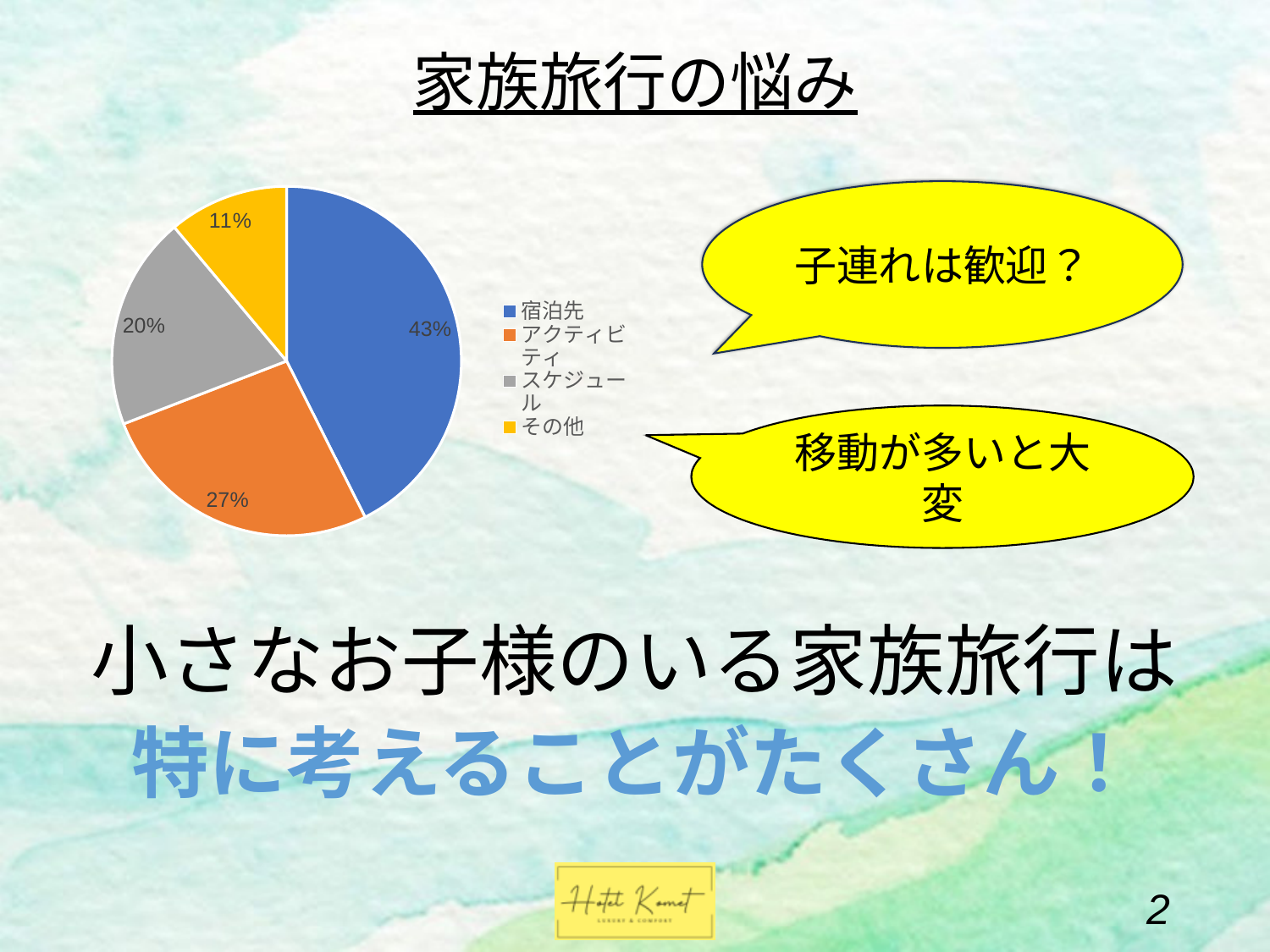

家族旅行の悩み

### Chart

| Category |  |
|---|---|
| 宿泊先 | 69.0 |
| アクティビティ | 43.0 |
| スケジュール | 32.0 |
| その他 | 18.0 |
子連れは歓迎？
移動が多いと大変
小さなお子様のいる家族旅行は
特に考えることがたくさん！
2